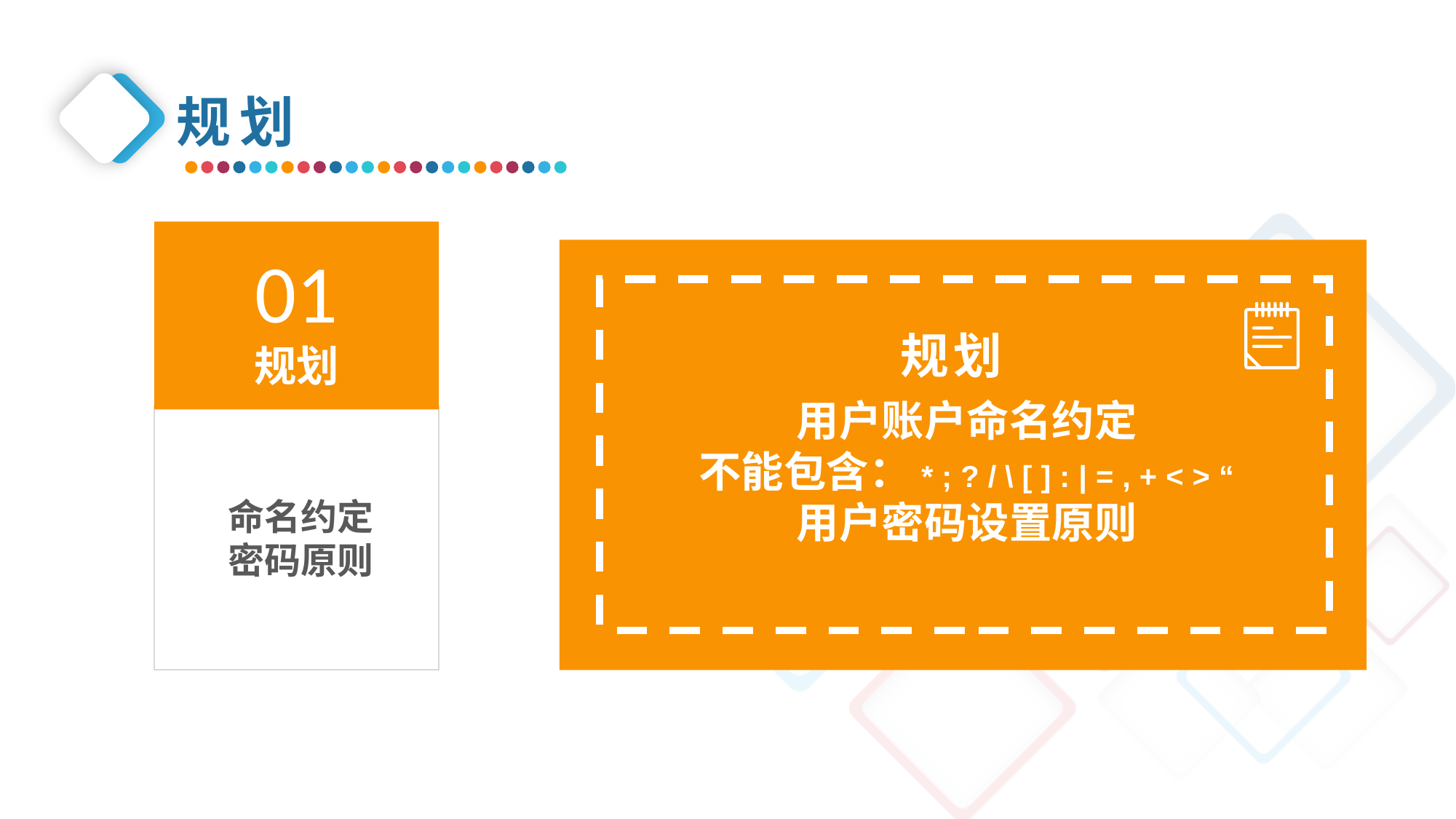

规划

01
规划

规划

用户账户命名约定
不能包含：* ; ? / \ [ ] : | = , + < > “
用户密码设置原则

命名约定
密码原则